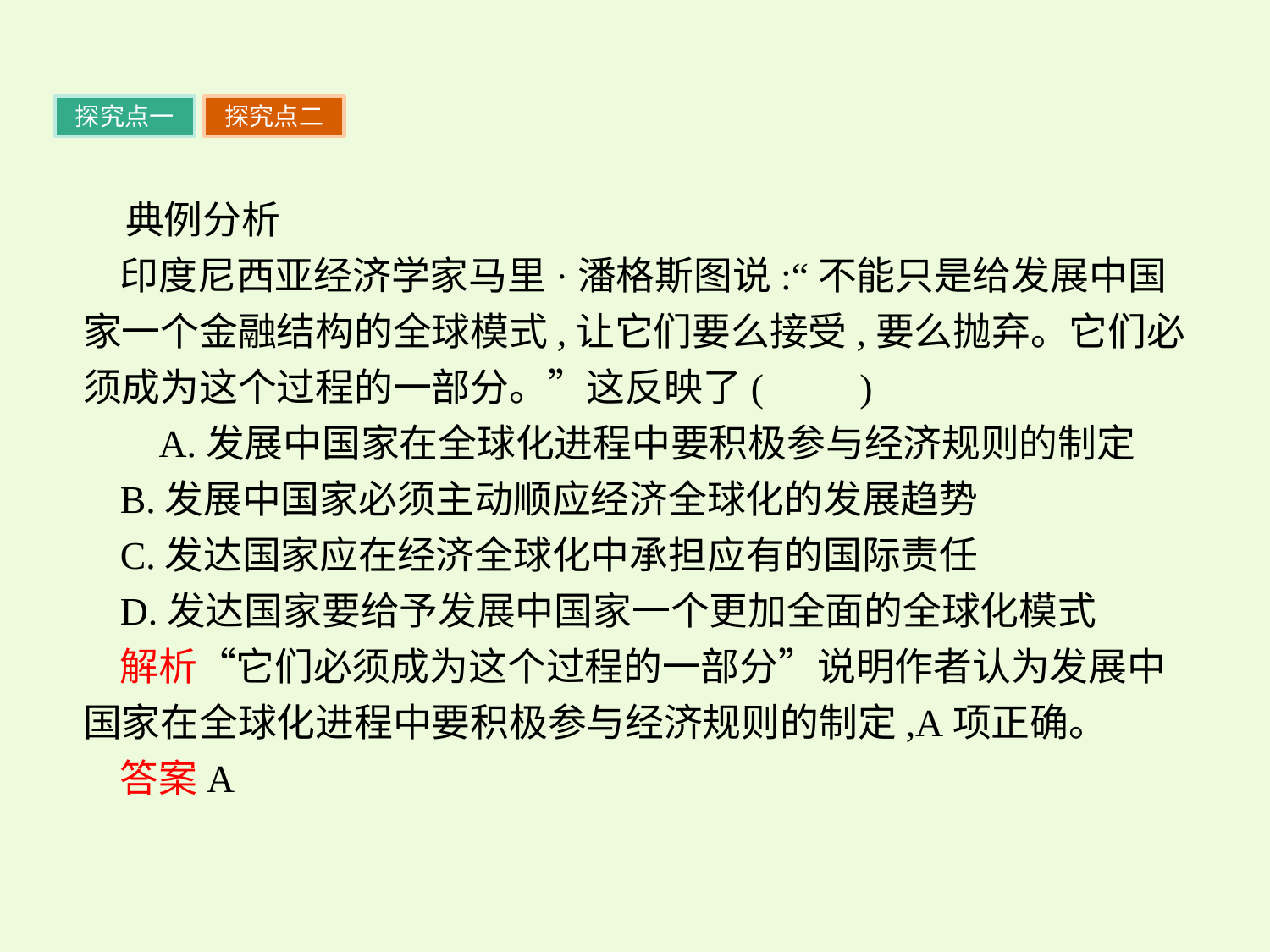

探究点一
探究点二
典例分析
印度尼西亚经济学家马里·潘格斯图说:“不能只是给发展中国家一个金融结构的全球模式,让它们要么接受,要么抛弃。它们必须成为这个过程的一部分。”这反映了(　　)
    A.发展中国家在全球化进程中要积极参与经济规则的制定
B.发展中国家必须主动顺应经济全球化的发展趋势
C.发达国家应在经济全球化中承担应有的国际责任
D.发达国家要给予发展中国家一个更加全面的全球化模式
解析“它们必须成为这个过程的一部分”说明作者认为发展中国家在全球化进程中要积极参与经济规则的制定,A项正确。
答案A